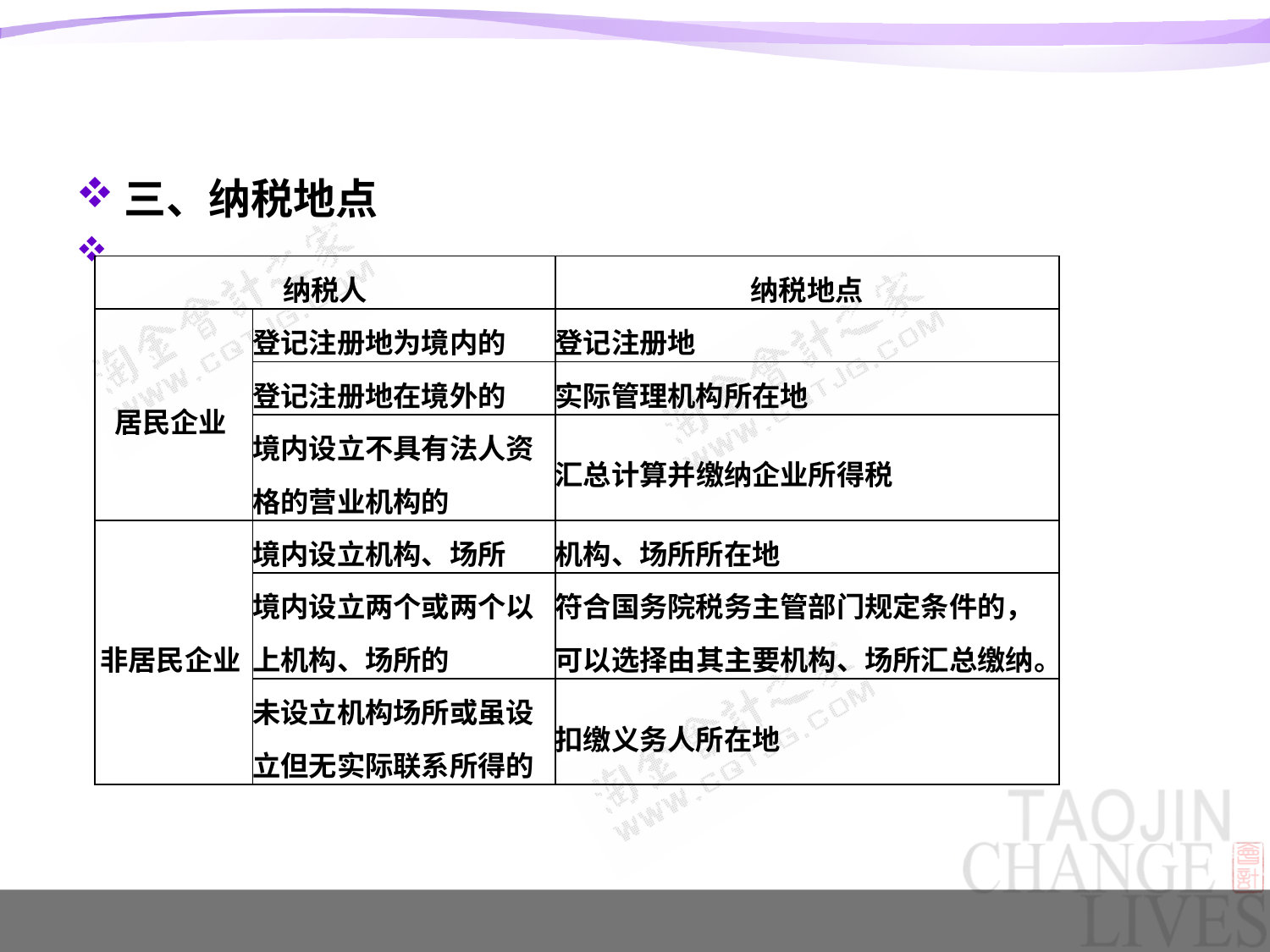

#
三、纳税地点

| 纳税人 |  | 纳税地点 |
| --- | --- | --- |
| 居民企业 | 登记注册地为境内的 | 登记注册地 |
|  | 登记注册地在境外的 | 实际管理机构所在地 |
|  | 境内设立不具有法人资格的营业机构的 | 汇总计算并缴纳企业所得税 |
| 非居民企业 | 境内设立机构、场所 | 机构、场所所在地 |
|  | 境内设立两个或两个以上机构、场所的 | 符合国务院税务主管部门规定条件的，可以选择由其主要机构、场所汇总缴纳。 |
|  | 未设立机构场所或虽设立但无实际联系所得的 | 扣缴义务人所在地 |